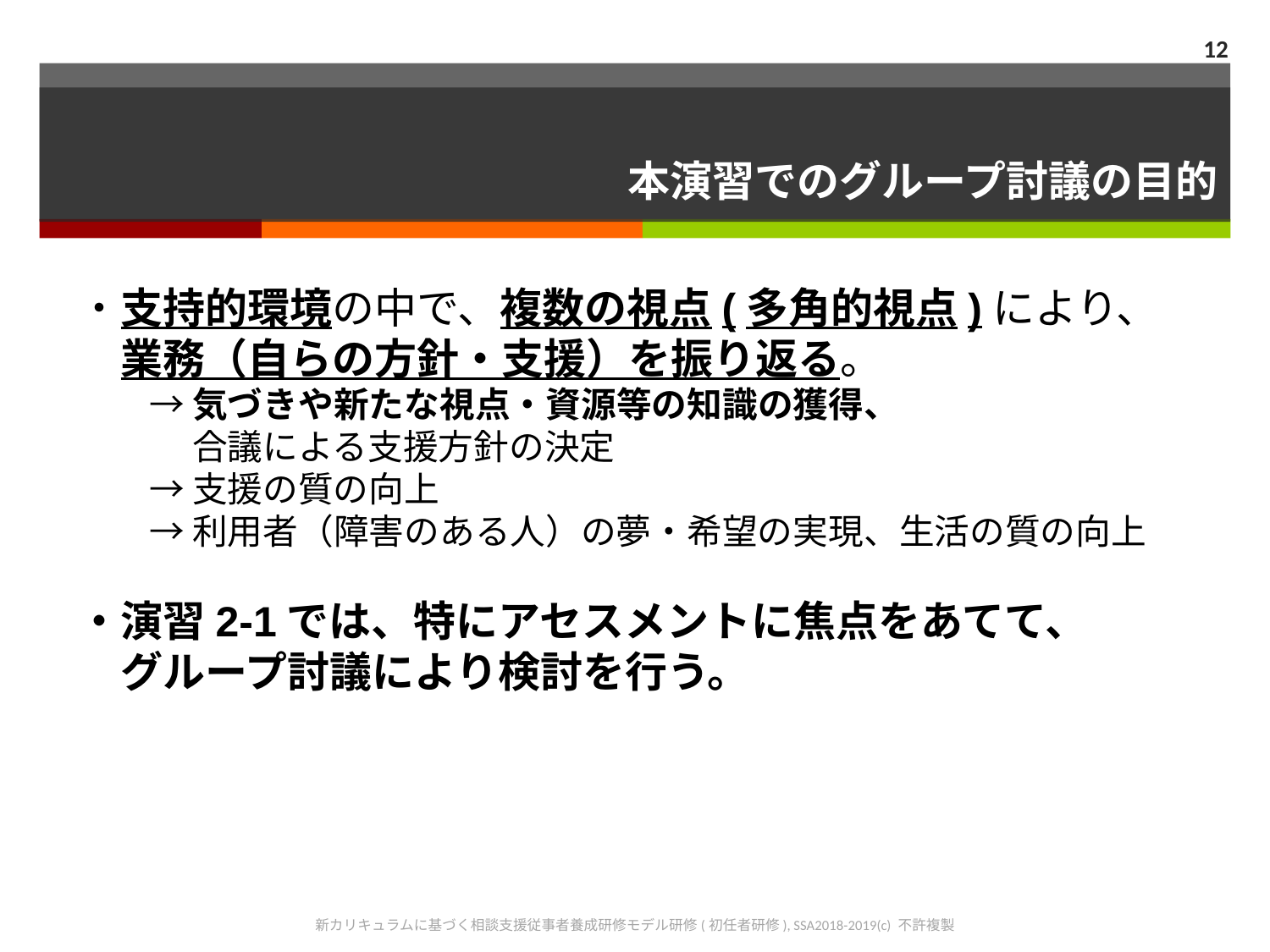

12
# 本演習でのグループ討議の目的
・支持的環境の中で、複数の視点(多角的視点)により、
　業務（自らの方針・支援）を振り返る。
　　→ 気づきや新たな視点・資源等の知識の獲得、
　　　 合議による支援方針の決定
　　→ 支援の質の向上
　　→ 利用者（障害のある人）の夢・希望の実現、生活の質の向上

・演習2-1では、特にアセスメントに焦点をあてて、
　グループ討議により検討を行う。

新カリキュラムに基づく相談支援従事者養成研修モデル研修(初任者研修), SSA2018-2019(c) 不許複製